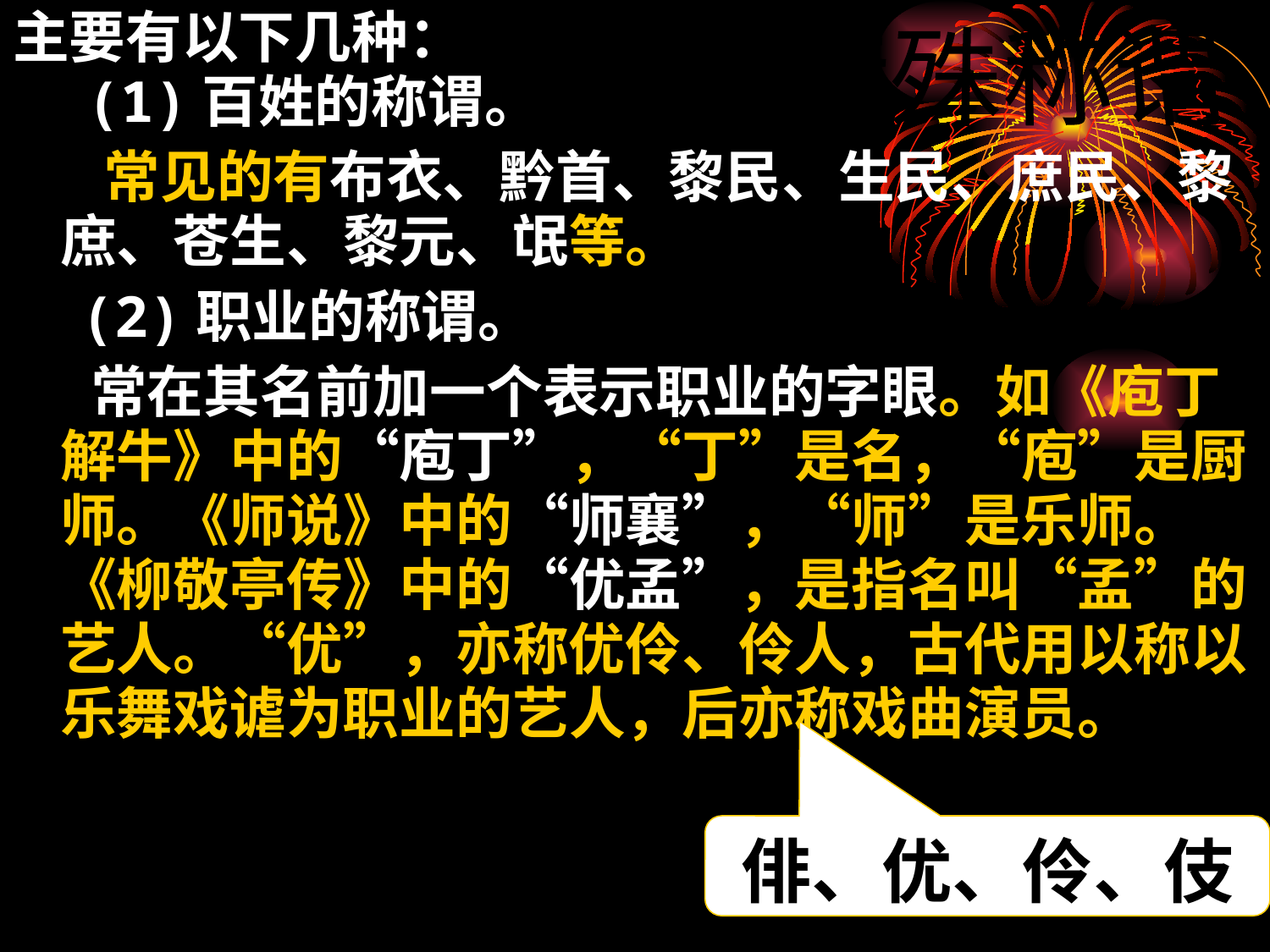

主要有以下几种：
 (1)百姓的称谓。
      常见的有布衣、黔首、黎民、生民、庶民、黎庶、苍生、黎元、氓等。
  (2)职业的称谓。
     常在其名前加一个表示职业的字眼。如《庖丁解牛》中的“庖丁”，“丁”是名，“庖”是厨师。《师说》中的“师襄”，“师”是乐师。《柳敬亭传》中的“优孟”，是指名叫“孟”的艺人。“优”，亦称优伶、伶人，古代用以称以乐舞戏谑为职业的艺人，后亦称戏曲演员。
特殊称谓
俳、优、伶、伎